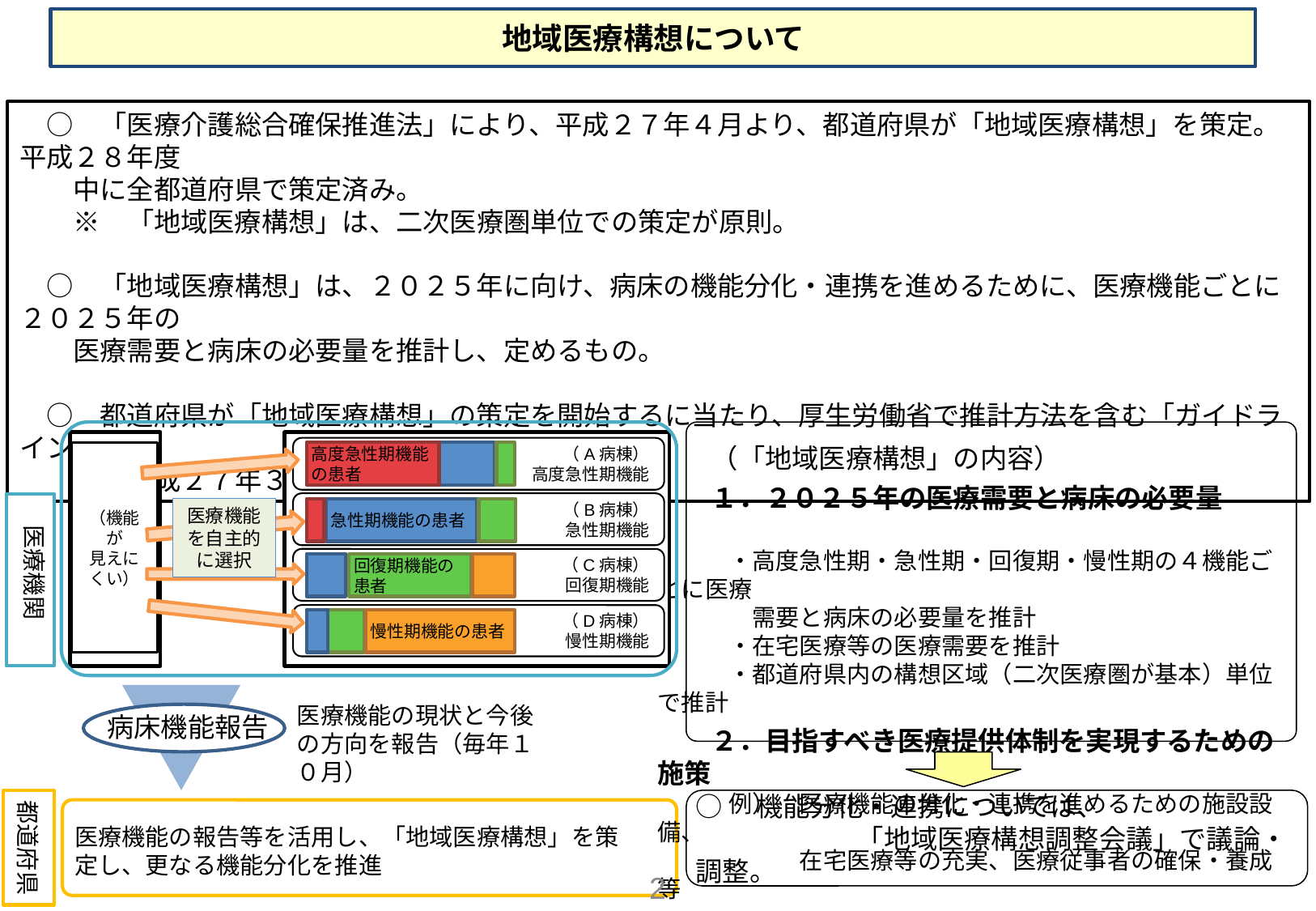

地域医療構想について
　○　「医療介護総合確保推進法」により、平成２７年４月より、都道府県が「地域医療構想」を策定。平成２８年度
　　中に全都道府県で策定済み。
　　※　「地域医療構想」は、二次医療圏単位での策定が原則。

　○　「地域医療構想」は、２０２５年に向け、病床の機能分化・連携を進めるために、医療機能ごとに２０２５年の
　　医療需要と病床の必要量を推計し、定めるもの。

　○　都道府県が「地域医療構想」の策定を開始するに当たり、厚生労働省で推計方法を含む「ガイドライン」を作
　　成。平成２７年３月に発出。

（機能が
見えに
くい）
　　（「地域医療構想」の内容）

　　１．２０２５年の医療需要と病床の必要量
　　　・高度急性期・急性期・回復期・慢性期の４機能ごとに医療
　　　　需要と病床の必要量を推計
　　　・在宅医療等の医療需要を推計
　　　・都道府県内の構想区域（二次医療圏が基本）単位で推計

　　２．目指すべき医療提供体制を実現するための施策
　　　例）　医療機能の分化・連携を進めるための施設設備、
　　　　　　在宅医療等の充実、医療従事者の確保・養成等
（A病棟）
高度急性期機能
高度急性期機能の患者

（B病棟）
急性期機能

医療機能
を自主的に選択

急性期機能の患者

医療機関
（C病棟）
回復期機能

回復期機能の患者

（D病棟）
慢性期機能

慢性期機能の患者

医療機能の現状と今後の方向を報告（毎年１０月）

病床機能報告

○　機能分化・連携については、
　　　　　　「地域医療構想調整会議」で議論・調整。
都道府県

医療機能の報告等を活用し、「地域医療構想」を策定し、更なる機能分化を推進
2